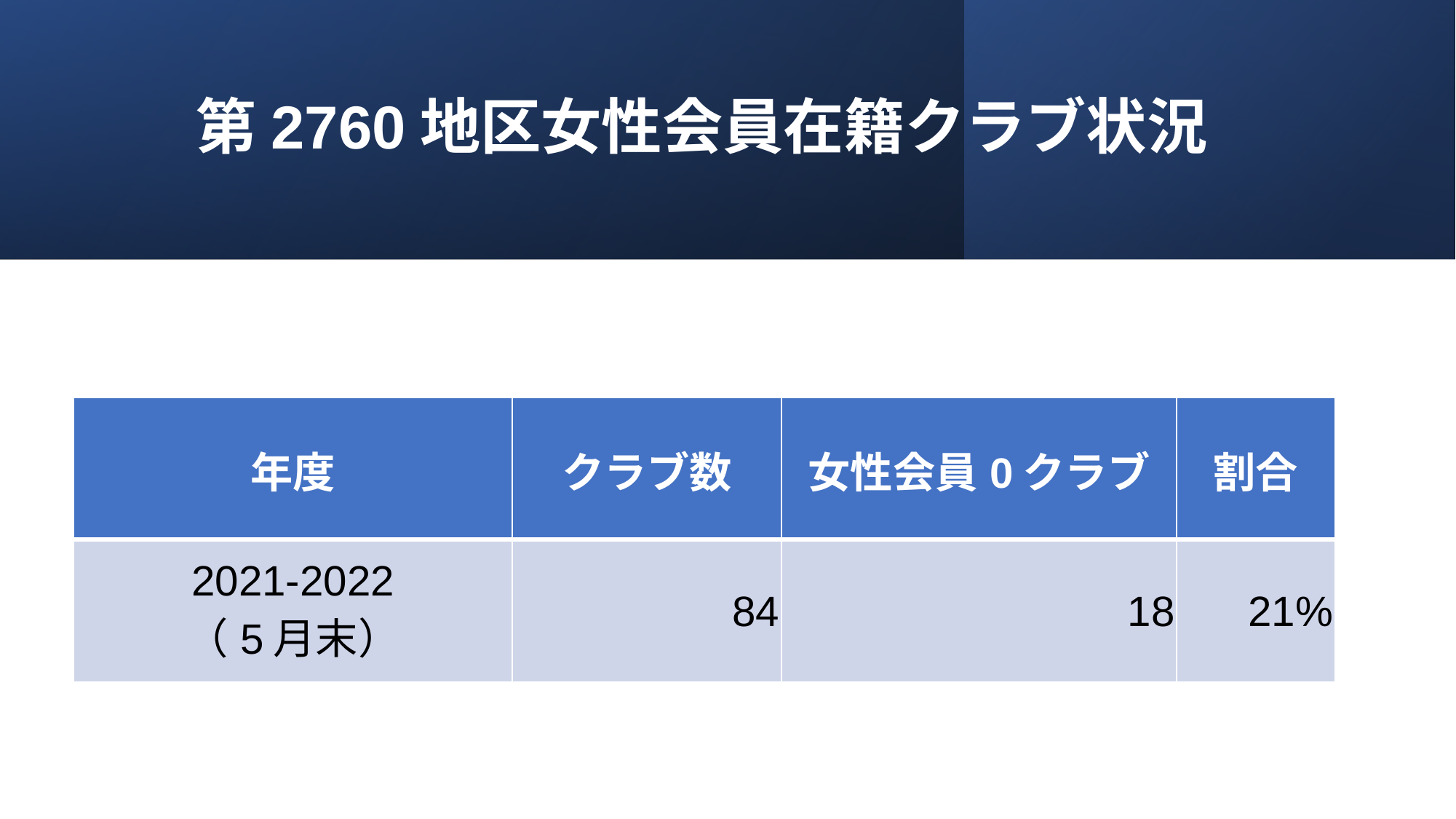

# 第2760地区女性会員在籍クラブ状況
| 年度 | クラブ数 | 女性会員0クラブ | 割合 |
| --- | --- | --- | --- |
| 2021-2022 （5月末） | 84 | 18 | 21% |